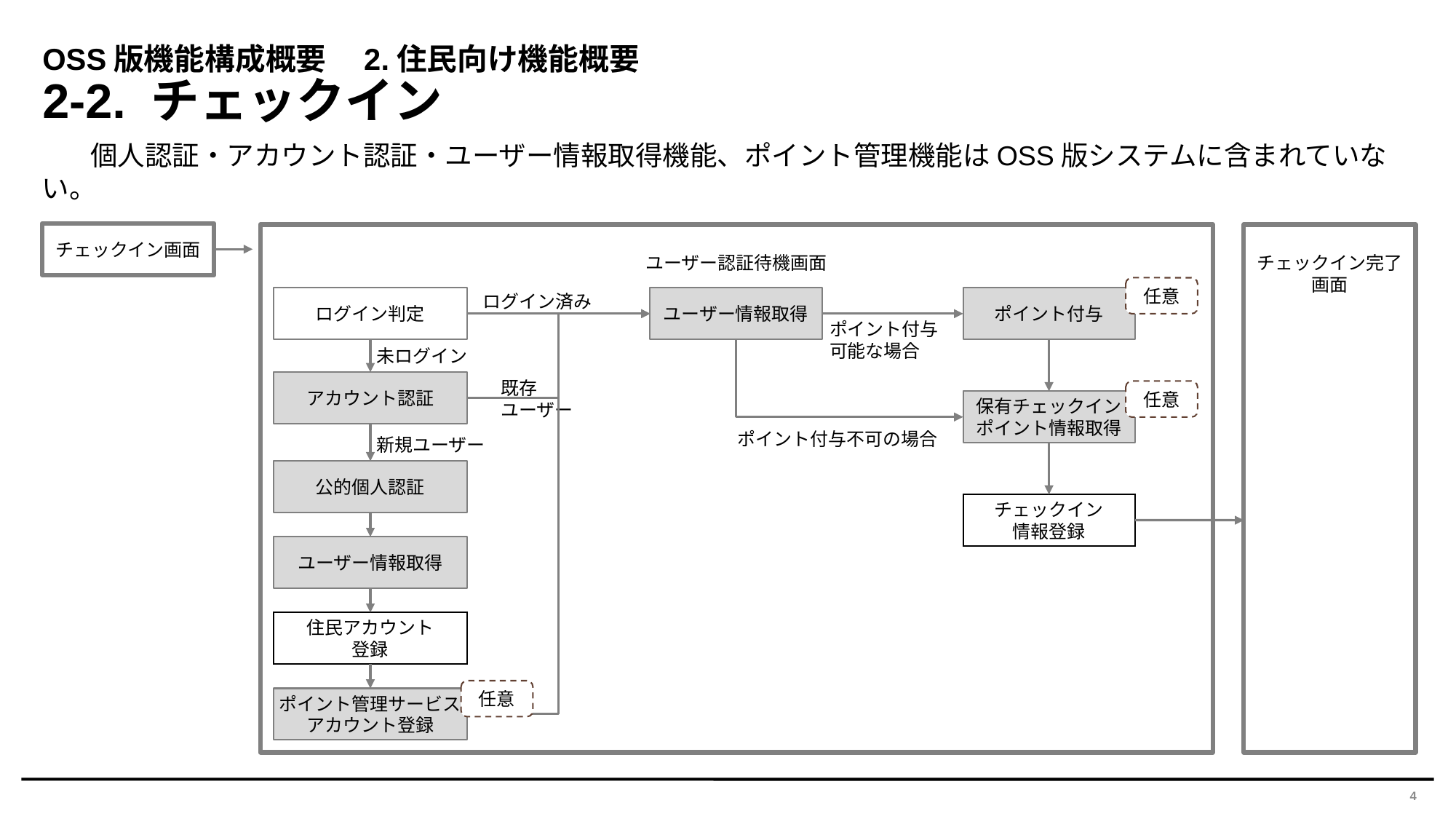

# OSS版機能構成概要　2.住民向け機能概要 2-2. チェックイン
　個人認証・アカウント認証・ユーザー情報取得機能、ポイント管理機能はOSS版システムに含まれていない。
チェックイン画面

ユーザー認証待機画面

チェックイン完了画面
任意
ログイン済み
ログイン判定
ユーザー情報取得
ポイント付与
ポイント付与
可能な場合
未ログイン
既存
ユーザー
アカウント認証
任意
保有チェックイン
ポイント情報取得
ポイント付与不可の場合
新規ユーザー
公的個人認証
チェックイン
情報登録
ユーザー情報取得
住民アカウント
登録
任意
ポイント管理サービス
アカウント登録